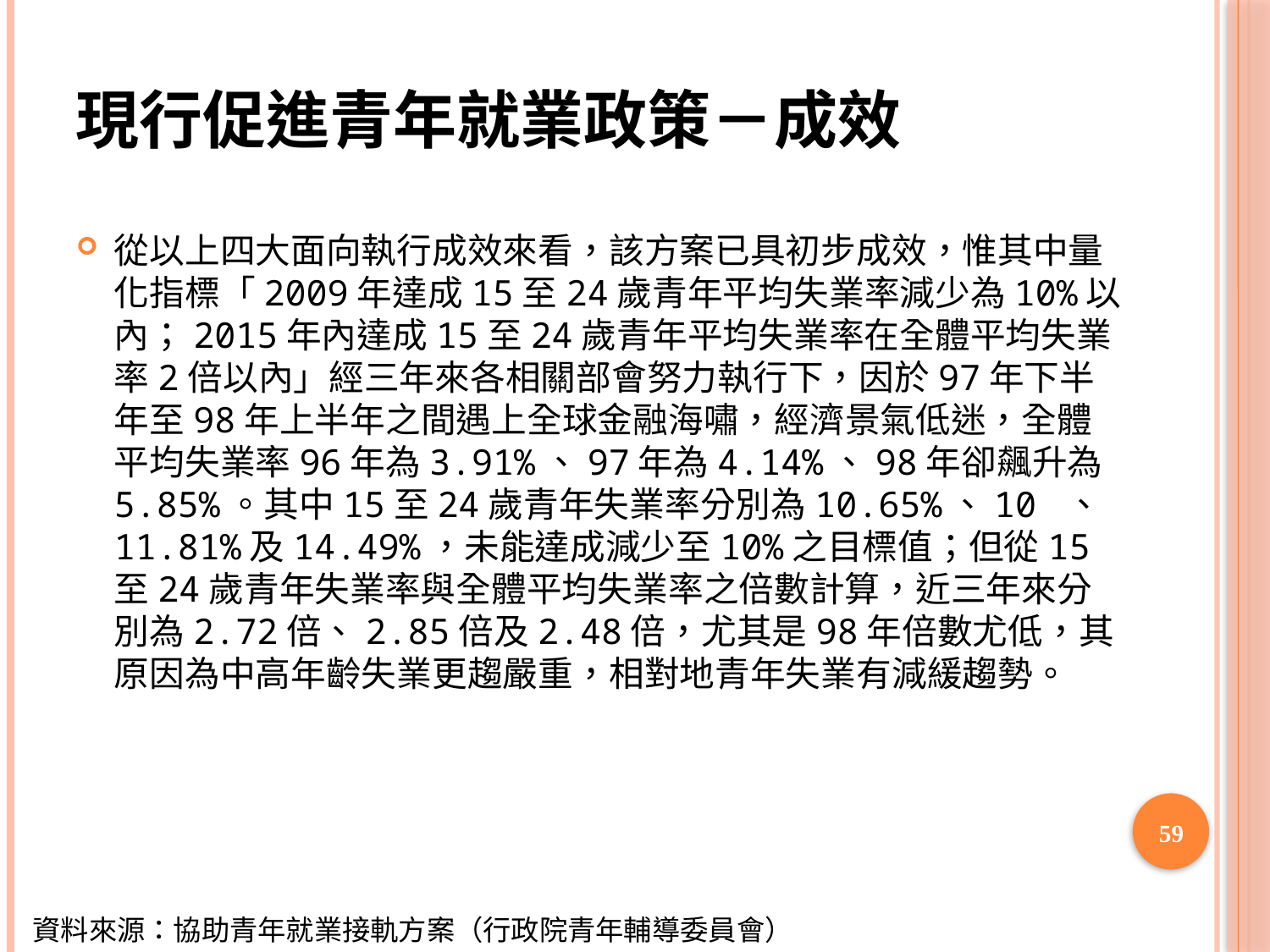

# 現行促進青年就業政策－成效
從以上四大面向執行成效來看，該方案已具初步成效，惟其中量化指標「2009年達成15至24歲青年平均失業率減少為10%以內；2015年內達成15至24歲青年平均失業率在全體平均失業率2倍以內」經三年來各相關部會努力執行下，因於97年下半年至98年上半年之間遇上全球金融海嘯，經濟景氣低迷，全體平均失業率96年為3.91%、97年為4.14%、98年卻飆升為5.85%。其中15至24歲青年失業率分別為10.65%、10 、11.81%及14.49%，未能達成減少至10%之目標值；但從15至24歲青年失業率與全體平均失業率之倍數計算，近三年來分別為2.72倍、2.85倍及2.48倍，尤其是98年倍數尤低，其原因為中高年齡失業更趨嚴重，相對地青年失業有減緩趨勢。

59
資料來源：協助青年就業接軌方案（行政院青年輔導委員會）